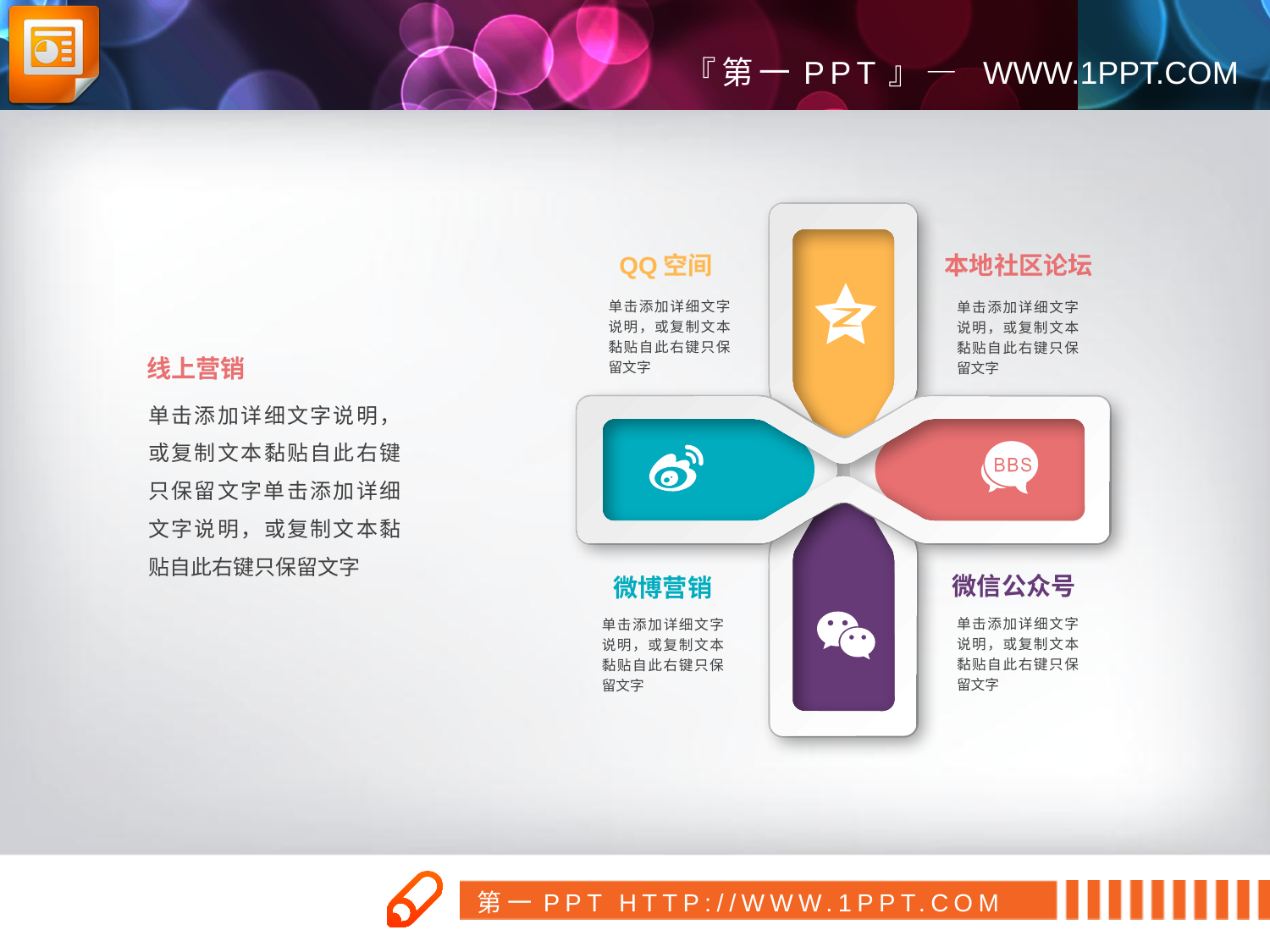

QQ空间
本地社区论坛

单击添加详细文字说明，或复制文本黏贴自此右键只保留文字
单击添加详细文字说明，或复制文本黏贴自此右键只保留文字
线上营销
单击添加详细文字说明，或复制文本黏贴自此右键只保留文字单击添加详细文字说明，或复制文本黏贴自此右键只保留文字

微信公众号
微博营销
单击添加详细文字说明，或复制文本黏贴自此右键只保留文字
单击添加详细文字说明，或复制文本黏贴自此右键只保留文字